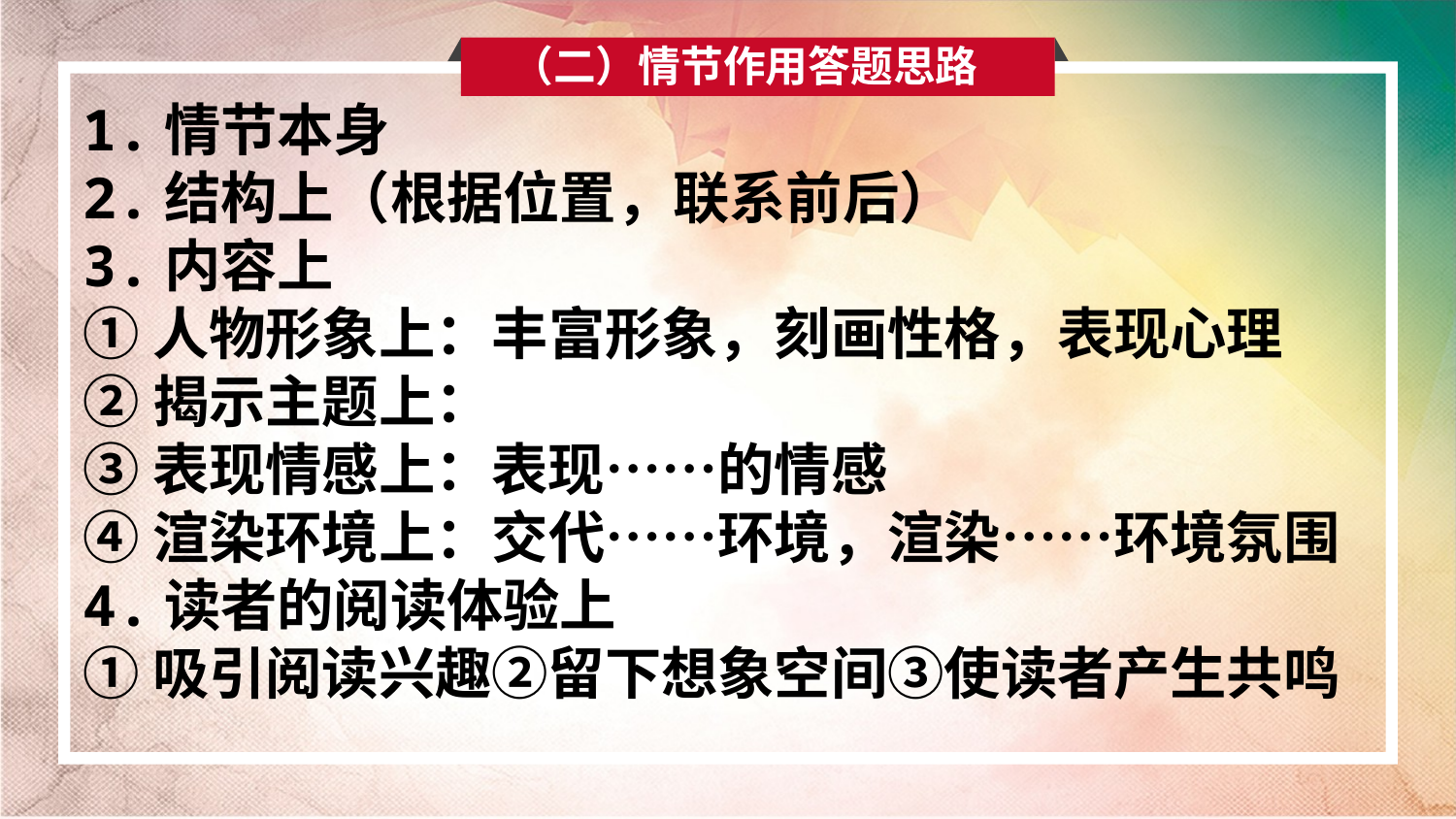

（二）情节作用答题思路

1.情节本身
2.结构上（根据位置，联系前后）
3.内容上
①人物形象上：丰富形象，刻画性格，表现心理
②揭示主题上：
③表现情感上：表现……的情感
④渲染环境上：交代……环境，渲染……环境氛围
4.读者的阅读体验上
①吸引阅读兴趣②留下想象空间③使读者产生共鸣